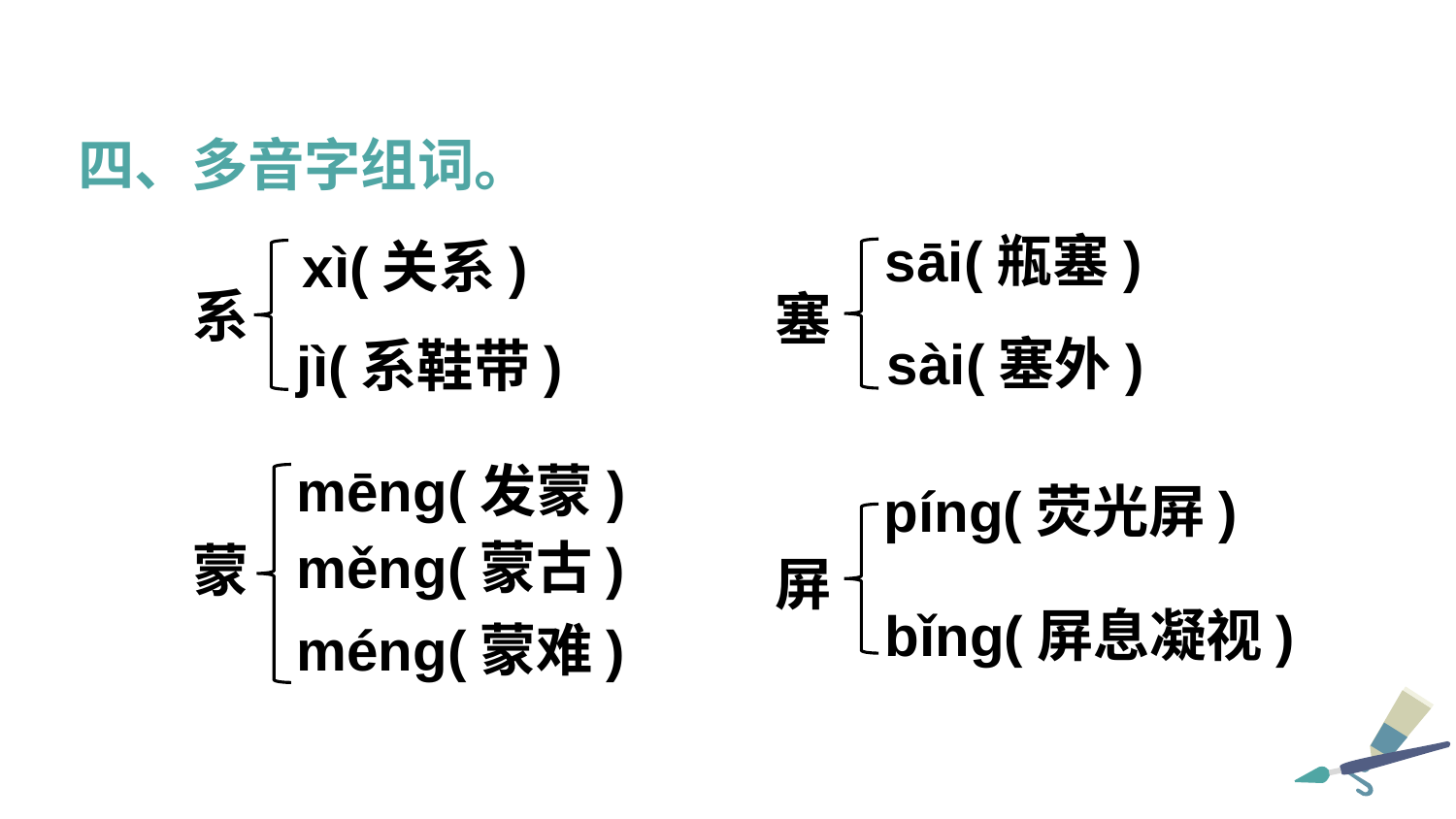

四、多音字组词。
sāi(瓶塞)
xì(关系)

系
塞
sài(塞外)
jì(系鞋带)
mēng(发蒙)

píng(荧光屏)

měng(蒙古)
蒙
屏
bǐng(屏息凝视)
méng(蒙难)